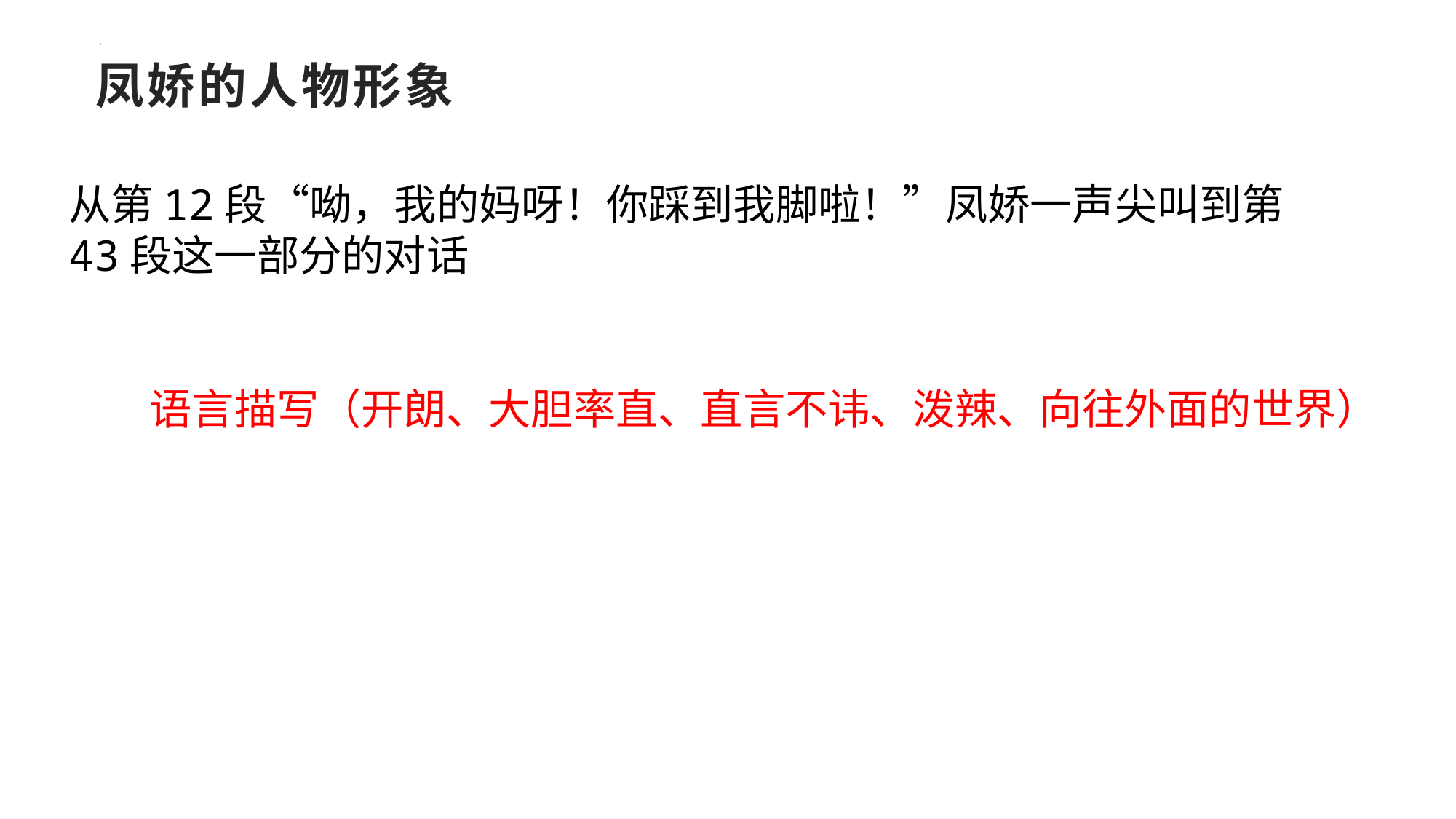

# 凤娇的人物形象
从第12段“呦，我的妈呀！你踩到我脚啦！”凤娇一声尖叫到第43段这一部分的对话
语言描写（开朗、大胆率直、直言不讳、泼辣、向往外面的世界）